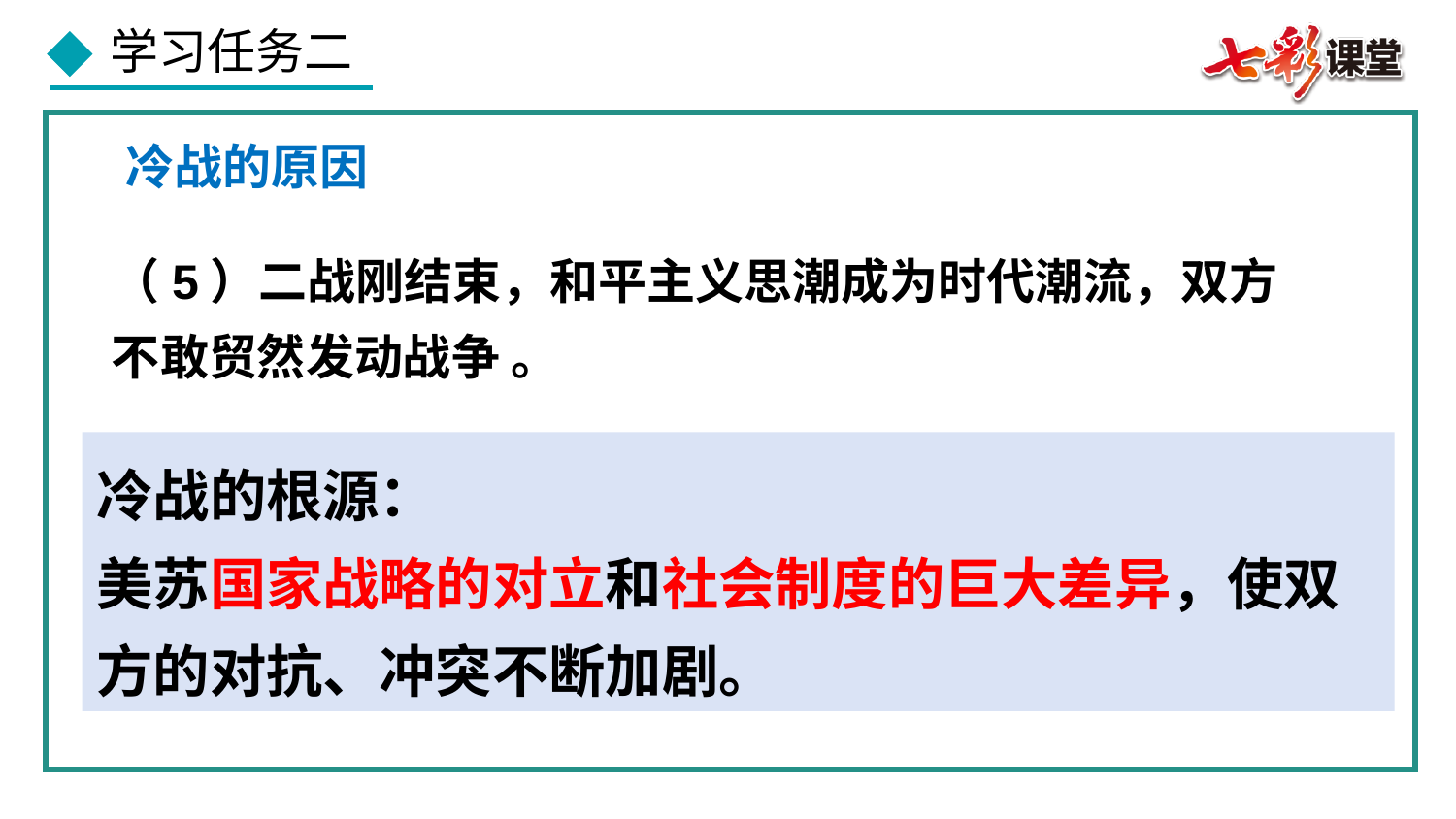

冷战的原因
（5）二战刚结束，和平主义思潮成为时代潮流，双方不敢贸然发动战争 。
冷战的根源：
美苏国家战略的对立和社会制度的巨大差异，使双方的对抗、冲突不断加剧。